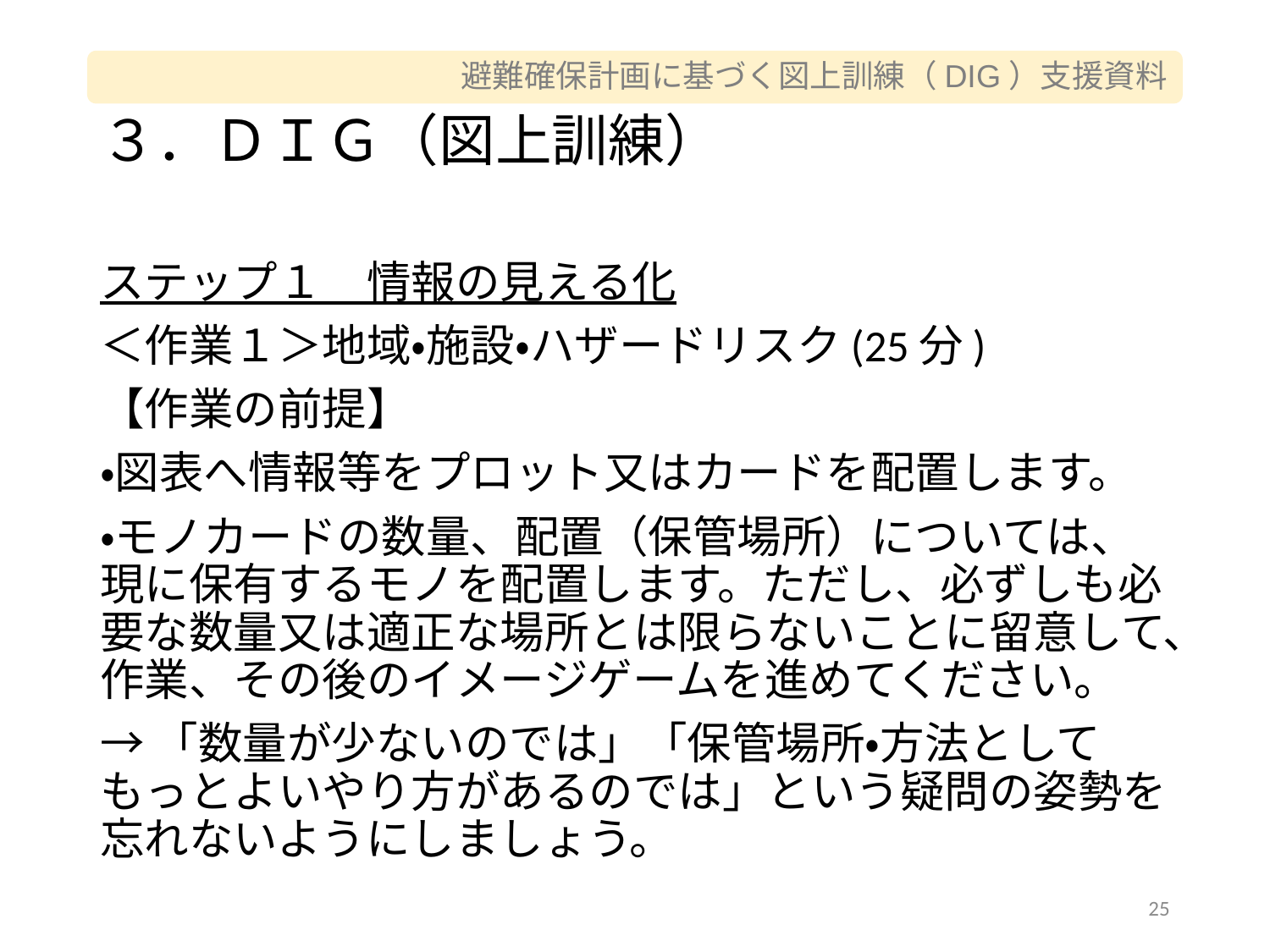

# ３．ＤＩＧ（図上訓練）
ステップ１　情報の見える化
＜作業１＞地域・施設・ハザードリスク(25分)
【作業の前提】
・図表へ情報等をプロット又はカードを配置します。
・モノカードの数量、配置（保管場所）については、現に保有するモノを配置します。ただし、必ずしも必要な数量又は適正な場所とは限らないことに留意して、作業、その後のイメージゲームを進めてください。
→「数量が少ないのでは」「保管場所・方法としてもっとよいやり方があるのでは」という疑問の姿勢を忘れないようにしましょう。
25